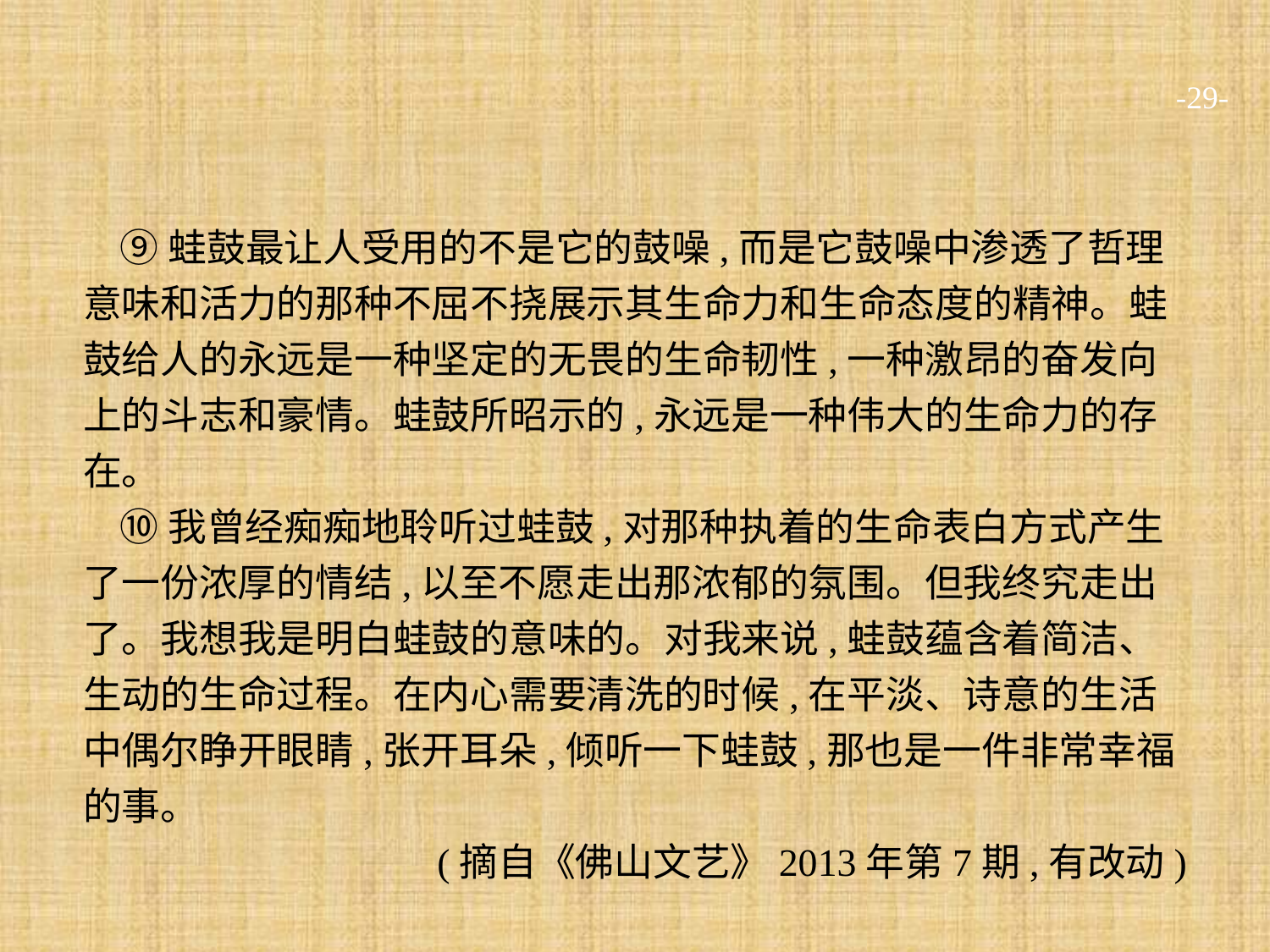

-29-
⑨蛙鼓最让人受用的不是它的鼓噪,而是它鼓噪中渗透了哲理意味和活力的那种不屈不挠展示其生命力和生命态度的精神。蛙鼓给人的永远是一种坚定的无畏的生命韧性,一种激昂的奋发向上的斗志和豪情。蛙鼓所昭示的,永远是一种伟大的生命力的存在。
⑩我曾经痴痴地聆听过蛙鼓,对那种执着的生命表白方式产生了一份浓厚的情结,以至不愿走出那浓郁的氛围。但我终究走出了。我想我是明白蛙鼓的意味的。对我来说,蛙鼓蕴含着简洁、生动的生命过程。在内心需要清洗的时候,在平淡、诗意的生活中偶尔睁开眼睛,张开耳朵,倾听一下蛙鼓,那也是一件非常幸福的事。
(摘自《佛山文艺》2013年第7期,有改动)